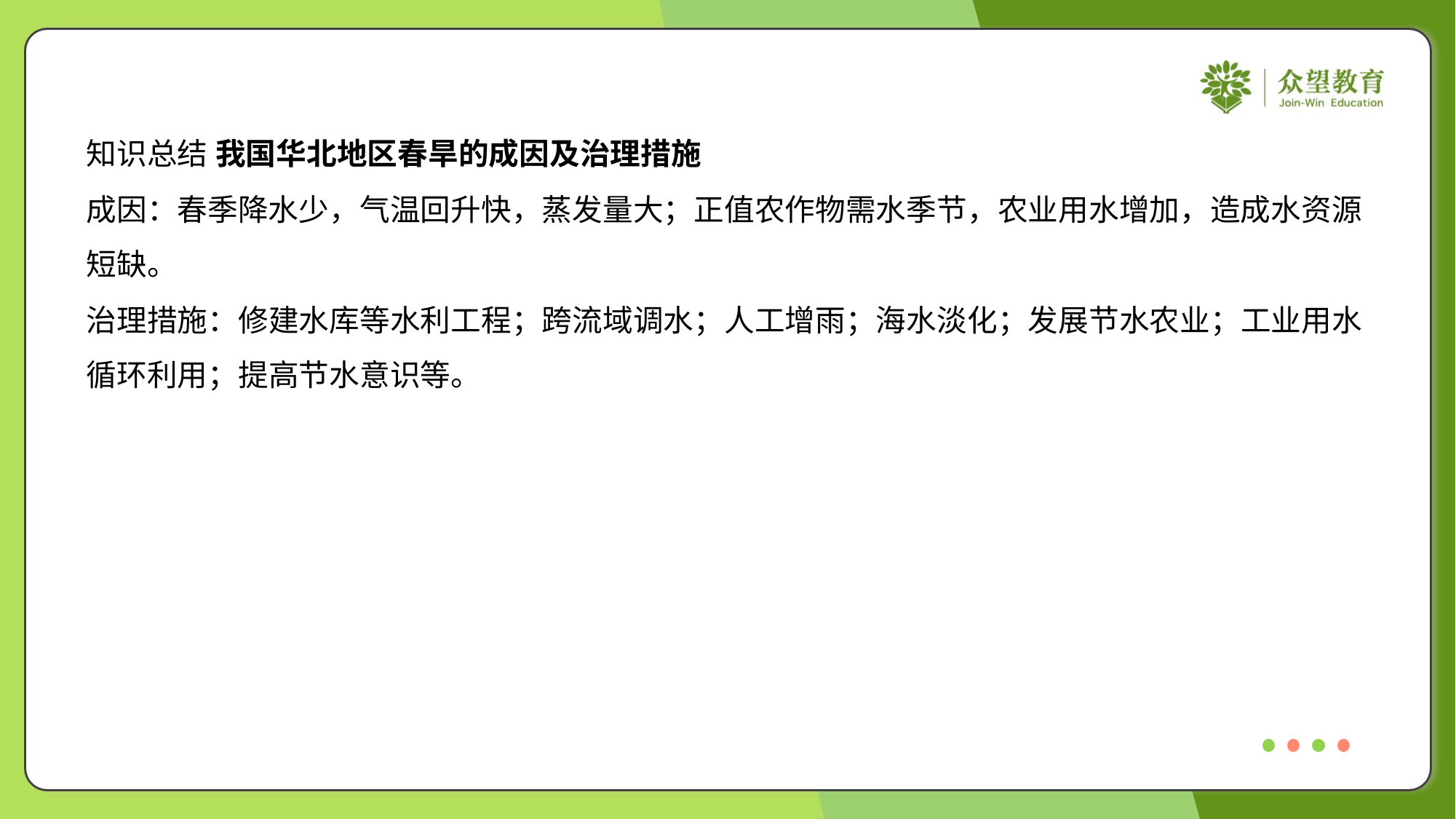

知识总结 我国华北地区春旱的成因及治理措施
成因：春季降水少，气温回升快，蒸发量大；正值农作物需水季节，农业用水增加，造成水资源
短缺。
治理措施：修建水库等水利工程；跨流域调水；人工增雨；海水淡化；发展节水农业；工业用水
循环利用；提高节水意识等。